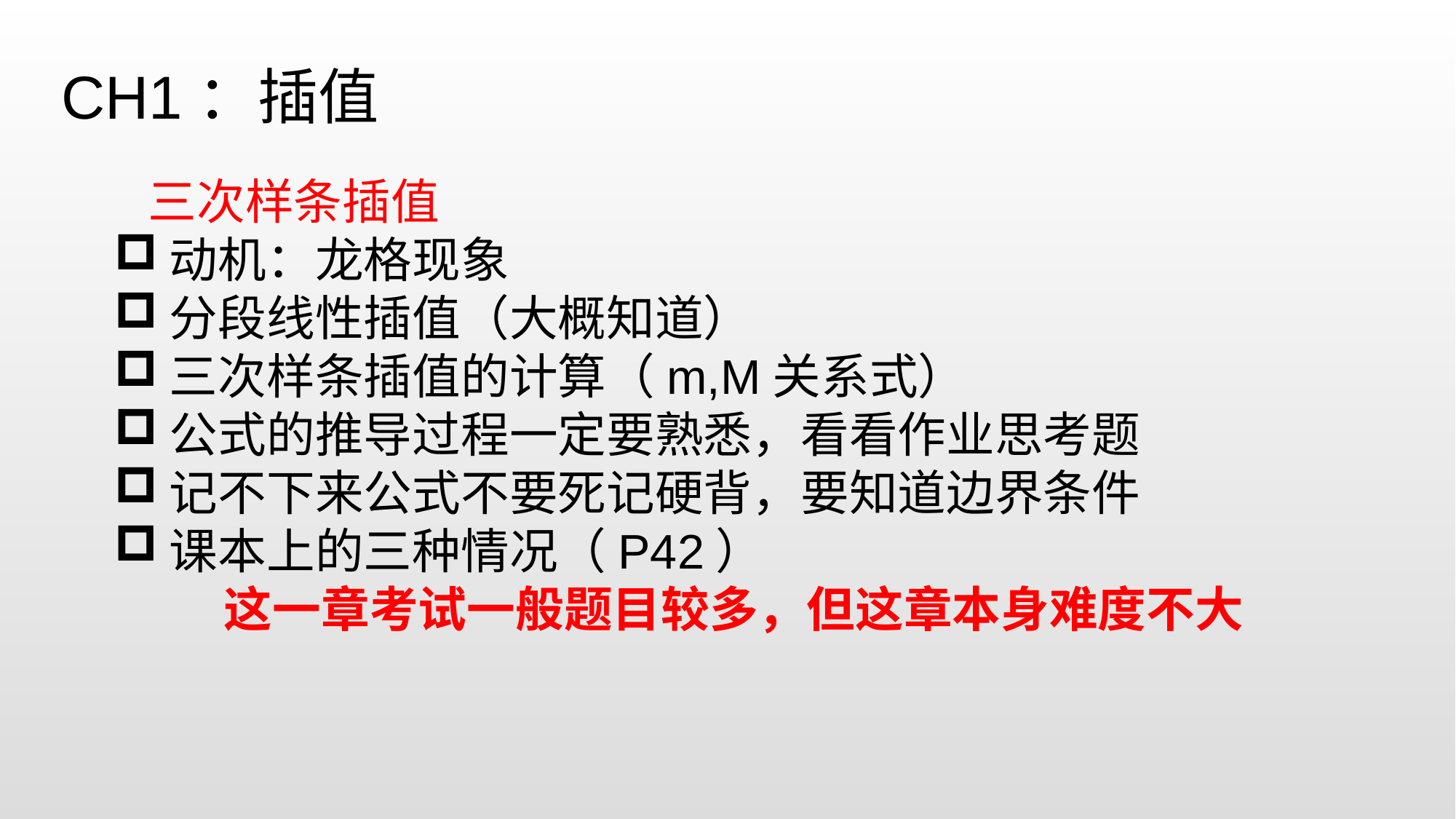

CH1：插值
       三次样条插值
动机：龙格现象
分段线性插值（大概知道）
三次样条插值的计算（m,M关系式）
公式的推导过程一定要熟悉，看看作业思考题
记不下来公式不要死记硬背，要知道边界条件
课本上的三种情况（P42）
	这一章考试一般题目较多，但这章本身难度不大